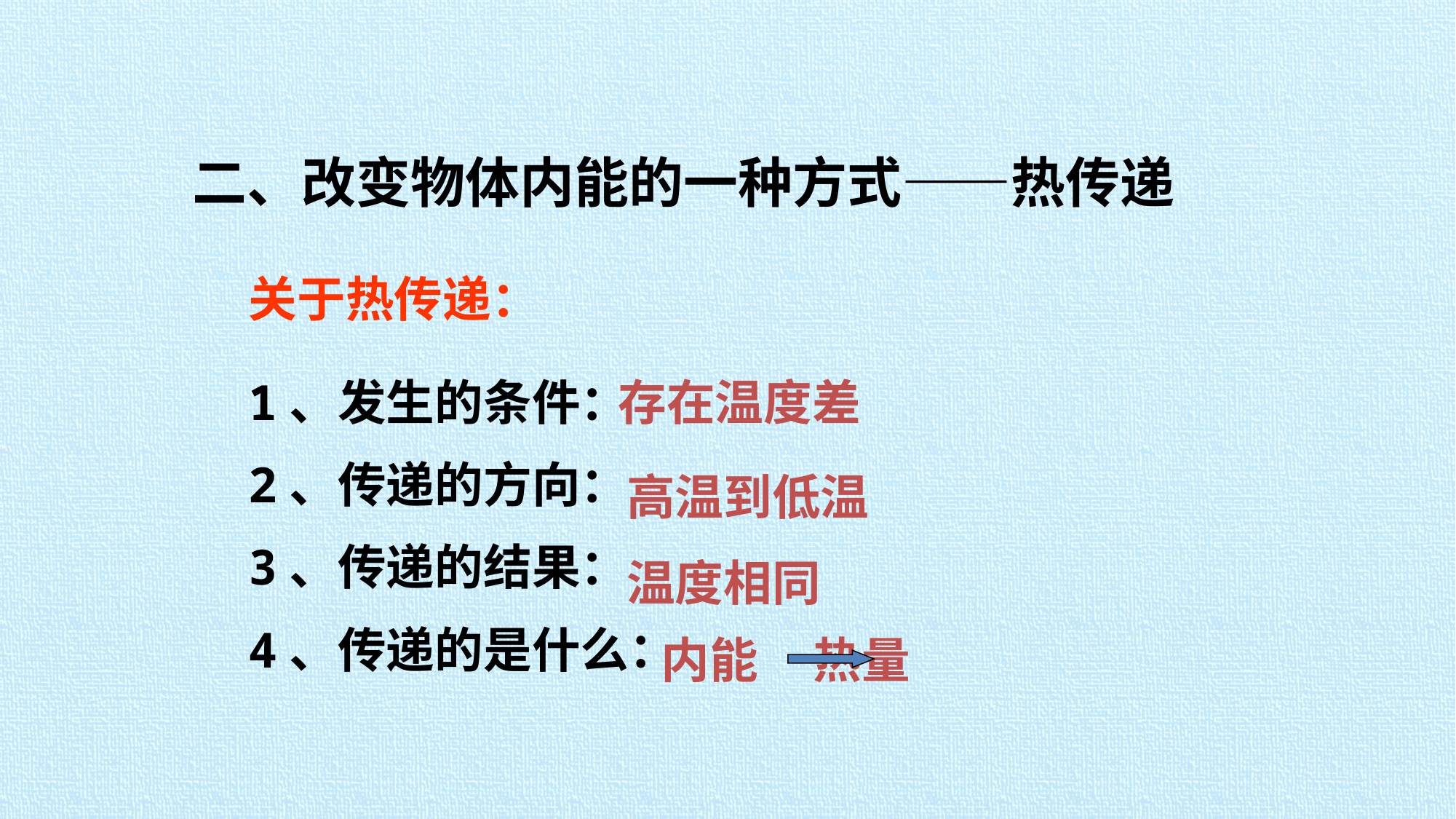

二、改变物体内能的一种方式——热传递
关于热传递：
1、发生的条件：
2、传递的方向：
3、传递的结果：
4、传递的是什么：
存在温度差
高温到低温
温度相同
内能     热量